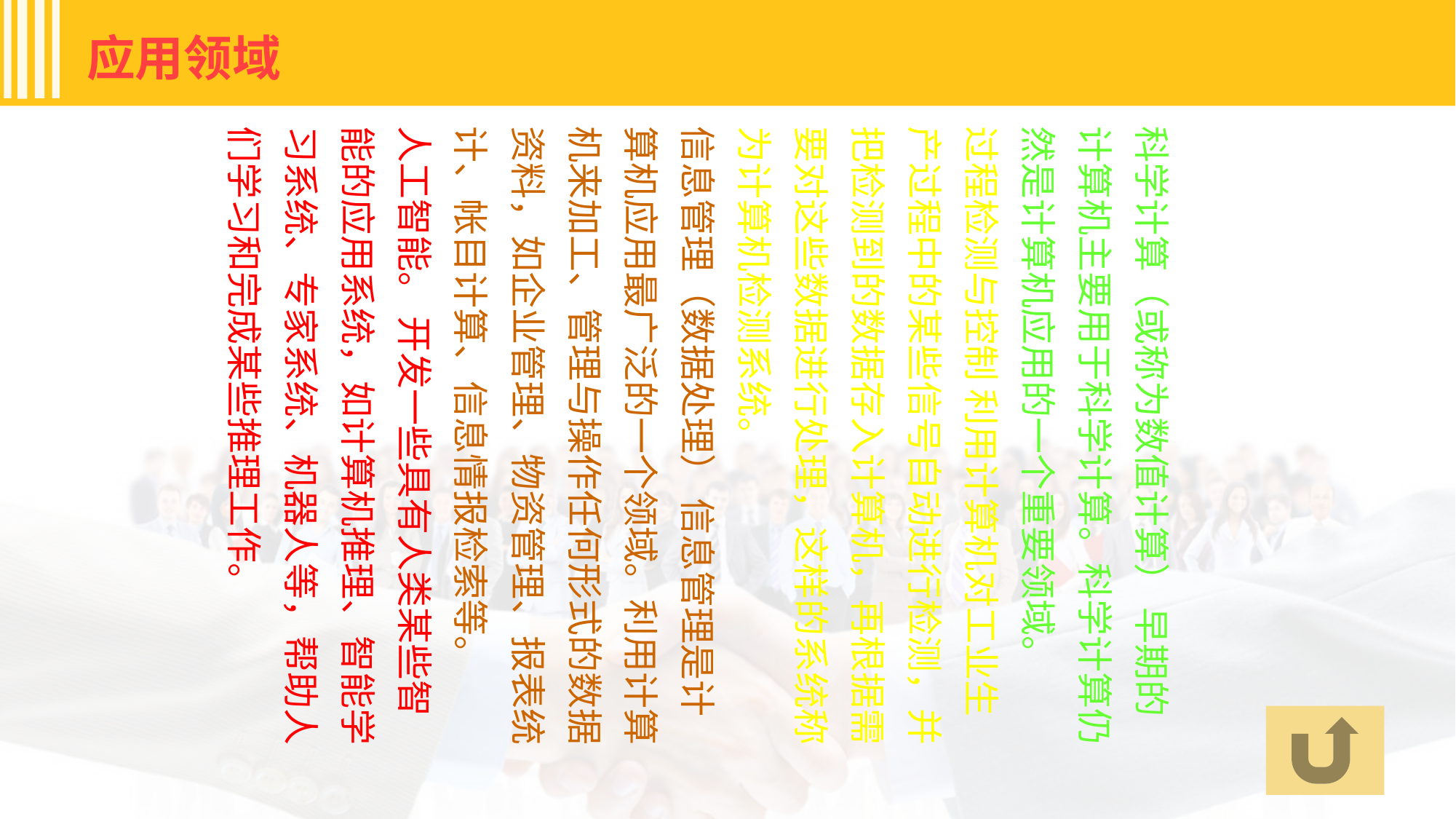

# 应用领域
科学计算（或称为数值计算） 早期的计算机主要用于科学计算。科学计算仍然是计算机应用的一个重要领域。
过程检测与控制 利用计算机对工业生产过程中的某些信号自动进行检测，并把检测到的数据存入计算机，再根据需要对这些数据进行处理，这样的系统称为计算机检测系统。
信息管理（数据处理） 信息管理是计算机应用最广泛的一个领域。利用计算机来加工、管理与操作任何形式的数据资料，如企业管理、物资管理、报表统计、帐目计算、信息情报检索等。
人工智能。 开发一些具有人类某些智能的应用系统，如计算机推理、智能学习系统、专家系统、机器人等，帮助人们学习和完成某些推理工作。